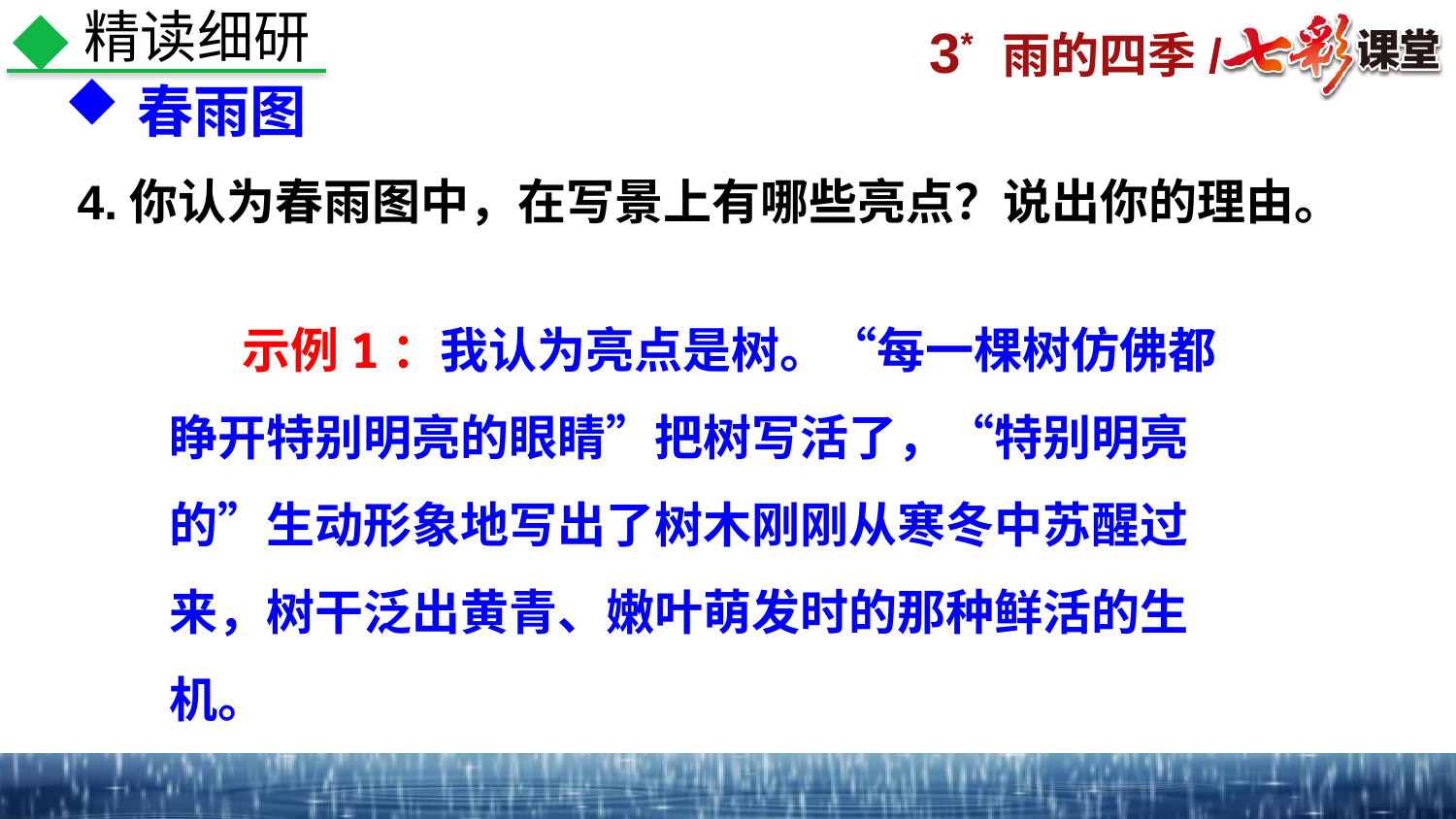

精读细研

春雨图
4.你认为春雨图中，在写景上有哪些亮点？说出你的理由。
示例1：我认为亮点是树。“每一棵树仿佛都睁开特别明亮的眼睛”把树写活了，“特别明亮的”生动形象地写出了树木刚刚从寒冬中苏醒过来，树干泛出黄青、嫩叶萌发时的那种鲜活的生机。